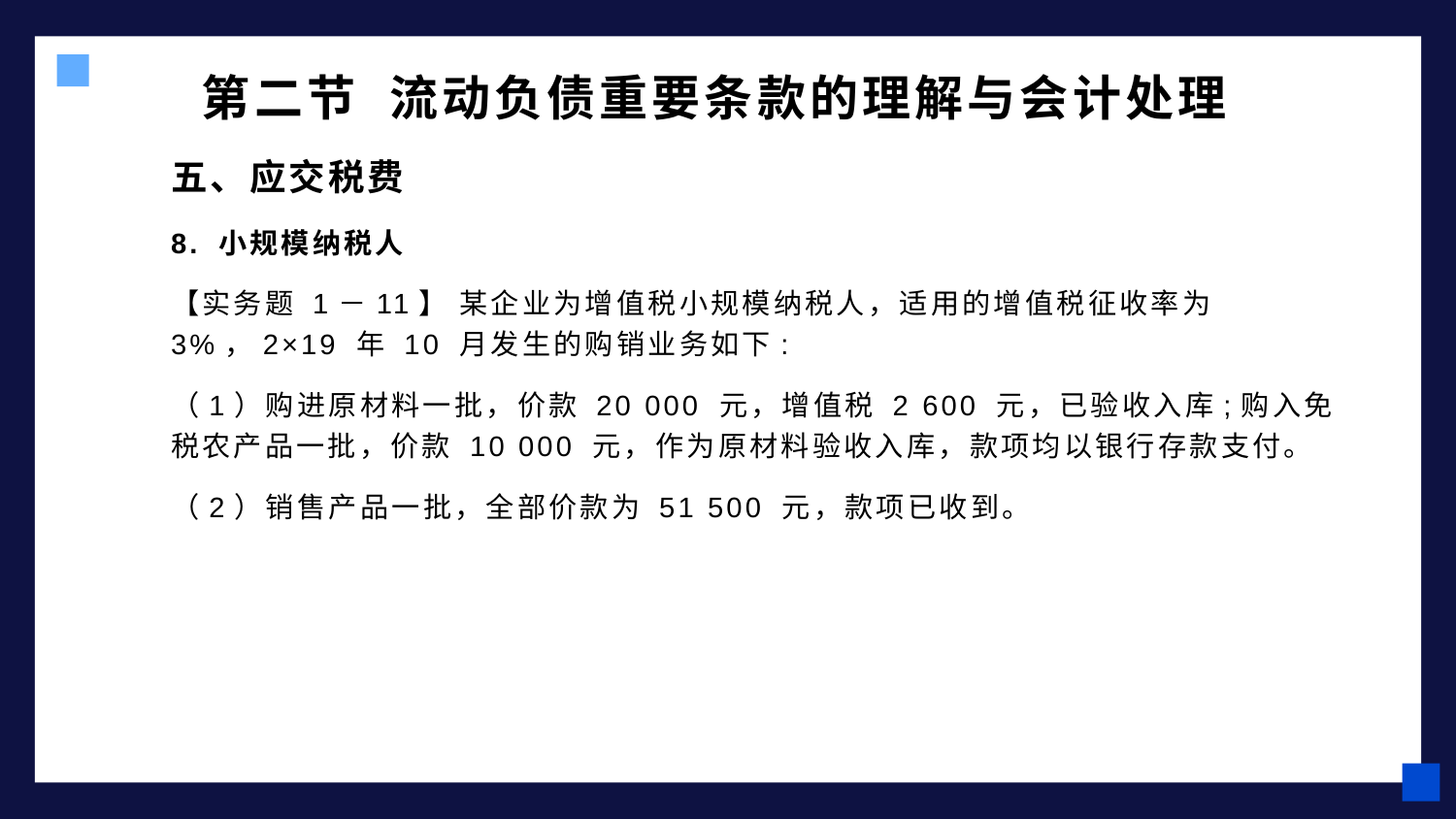

# 第二节  流动负债重要条款的理解与会计处理
五、应交税费
8. 小规模纳税人
【实务题 1－11】 某企业为增值税小规模纳税人，适用的增值税征收率为 3%，2×19 年 10 月发生的购销业务如下:
（1）购进原材料一批，价款 20 000 元，增值税 2 600 元，已验收入库;购入免税农产品一批，价款 10 000 元，作为原材料验收入库，款项均以银行存款支付。
（2）销售产品一批，全部价款为 51 500 元，款项已收到。